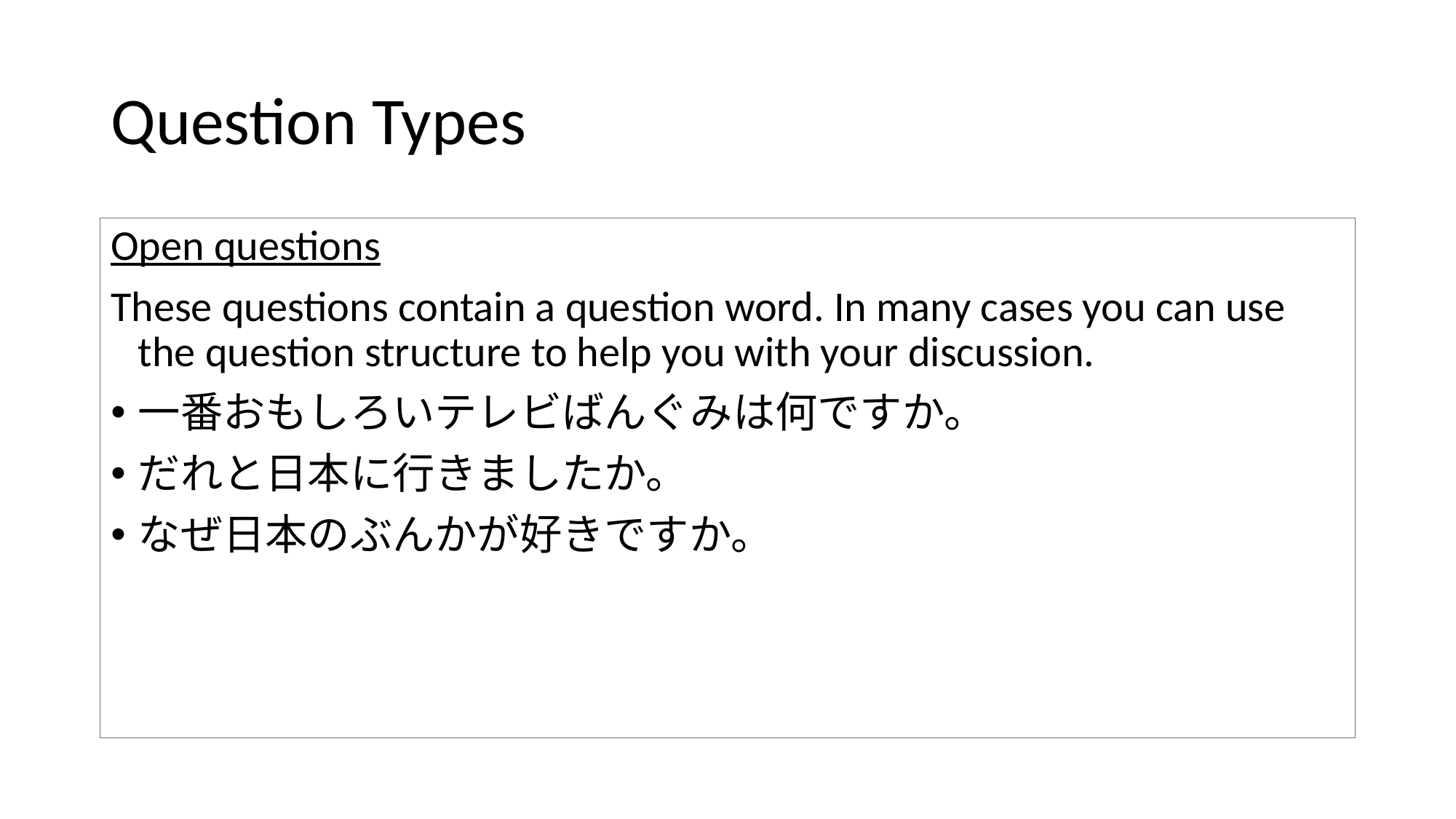

# Question Types
Open questions
These questions contain a question word. In many cases you can use the question structure to help you with your discussion.
一番おもしろいテレビばんぐみは何ですか。
だれと日本に行きましたか。
なぜ日本のぶんかが好きですか。